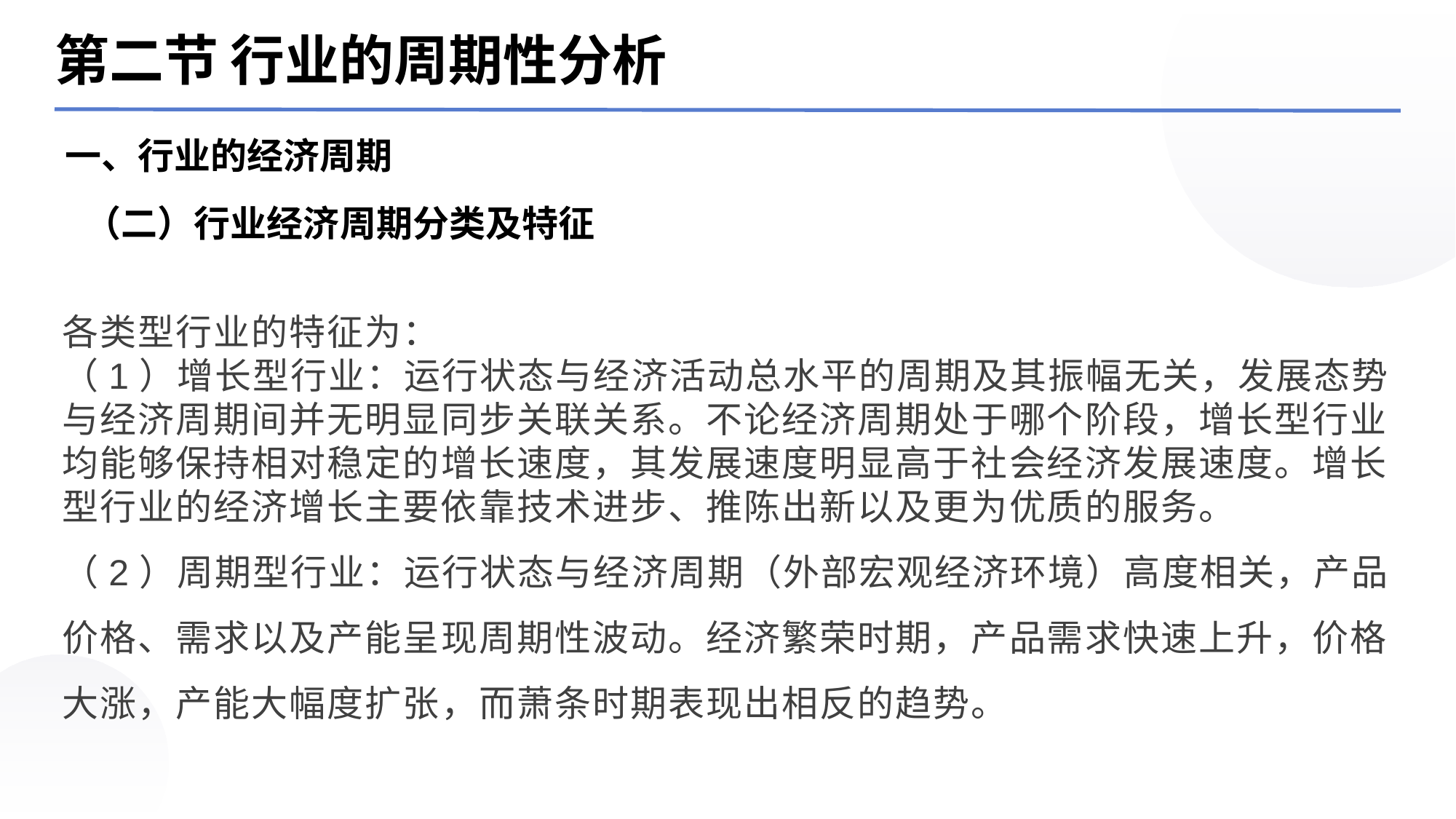

第二节 行业的周期性分析
一、行业的经济周期
（二）行业经济周期分类及特征

各类型行业的特征为：
（1）增长型行业：运行状态与经济活动总水平的周期及其振幅无关，发展态势与经济周期间并无明显同步关联关系。不论经济周期处于哪个阶段，增长型行业均能够保持相对稳定的增长速度，其发展速度明显高于社会经济发展速度。增长型行业的经济增长主要依靠技术进步、推陈出新以及更为优质的服务。
（2）周期型行业：运行状态与经济周期（外部宏观经济环境）高度相关，产品价格、需求以及产能呈现周期性波动。经济繁荣时期，产品需求快速上升，价格大涨，产能大幅度扩张，而萧条时期表现出相反的趋势。